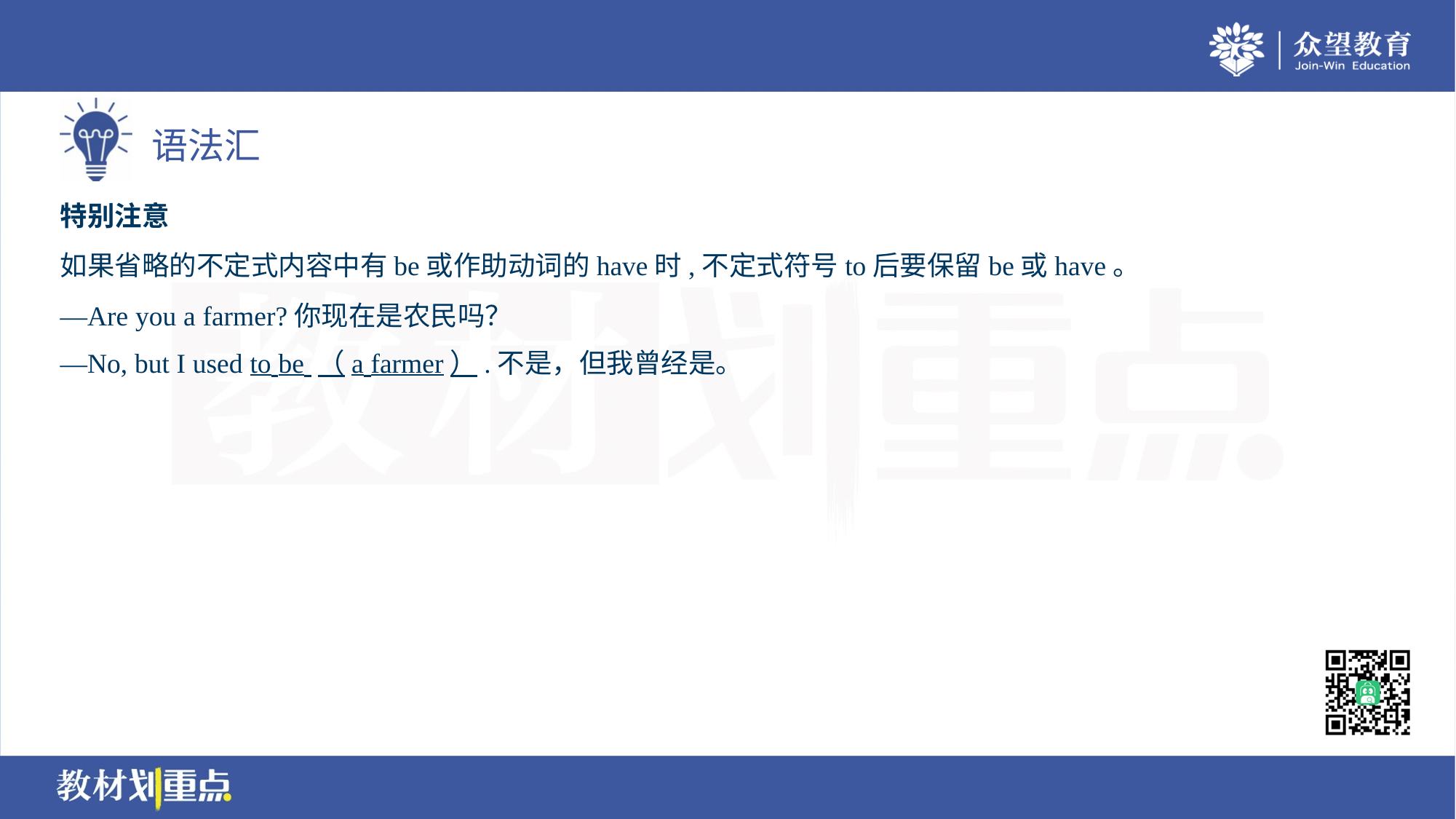

特别注意
如果省略的不定式内容中有be或作助动词的have时,不定式符号to后要保留be或have。
—Are you a farmer?你现在是农民吗？
—No, but I used to be （a farmer）.不是，但我曾经是。